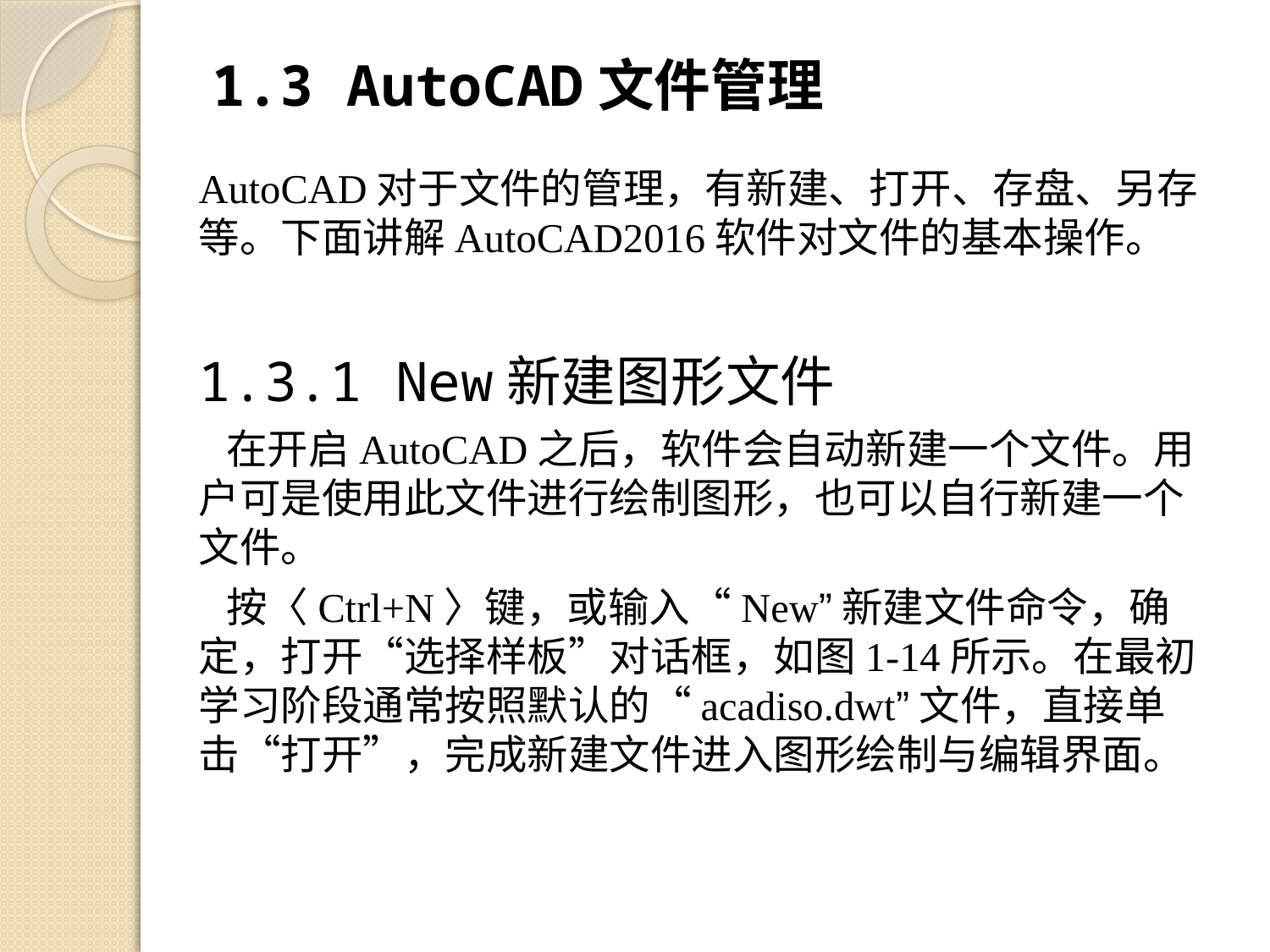

# 1.3 AutoCAD文件管理
AutoCAD对于文件的管理，有新建、打开、存盘、另存等。下面讲解AutoCAD2016软件对文件的基本操作。

1.3.1 New新建图形文件
  在开启AutoCAD之后，软件会自动新建一个文件。用户可是使用此文件进行绘制图形，也可以自行新建一个文件。
  按〈Ctrl+N〉键，或输入“New”新建文件命令，确定，打开“选择样板”对话框，如图1-14所示。在最初学习阶段通常按照默认的“acadiso.dwt”文件，直接单击“打开”，完成新建文件进入图形绘制与编辑界面。